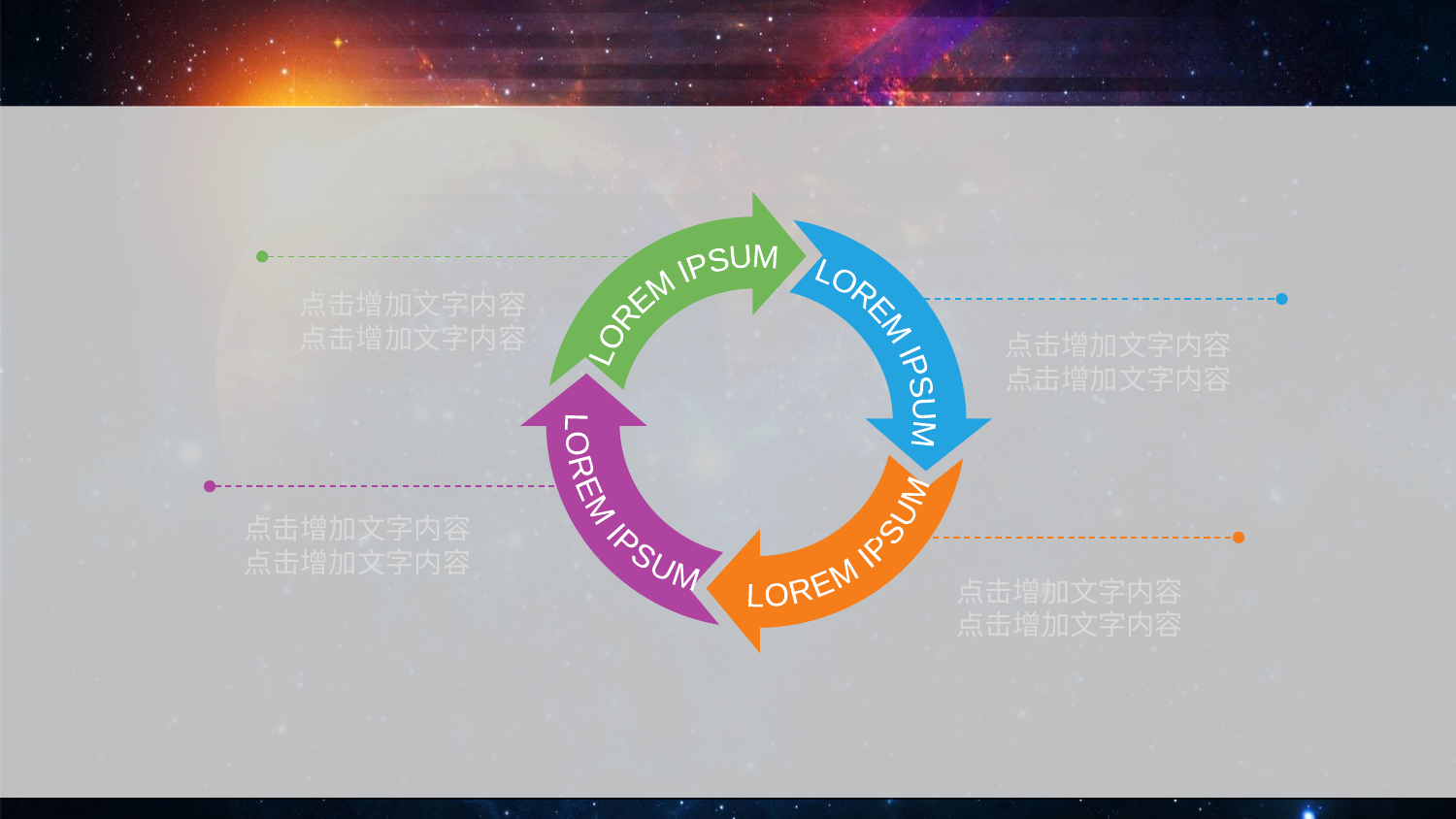

#

LOREM IPSUM
LOREM IPSUM

LOREM IPSUM
LOREM IPSUM

点击增加文字内容
点击增加文字内容
点击增加文字内容
点击增加文字内容
点击增加文字内容
点击增加文字内容
点击增加文字内容
点击增加文字内容